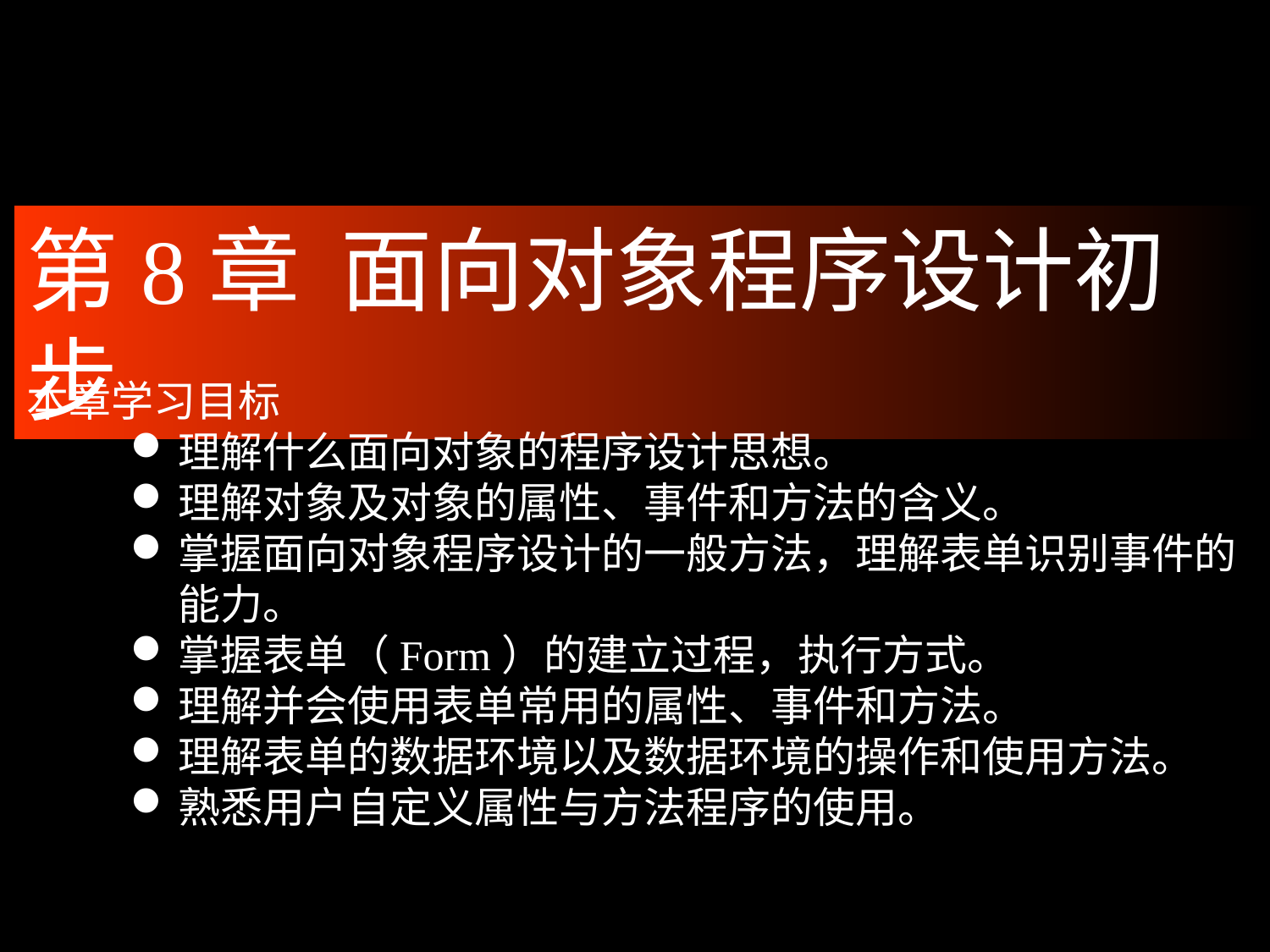

第8章  面向对象程序设计初步
本章学习目标
理解什么面向对象的程序设计思想。
理解对象及对象的属性、事件和方法的含义。
掌握面向对象程序设计的一般方法，理解表单识别事件的能力。
掌握表单（Form）的建立过程，执行方式。
理解并会使用表单常用的属性、事件和方法。
理解表单的数据环境以及数据环境的操作和使用方法。
熟悉用户自定义属性与方法程序的使用。